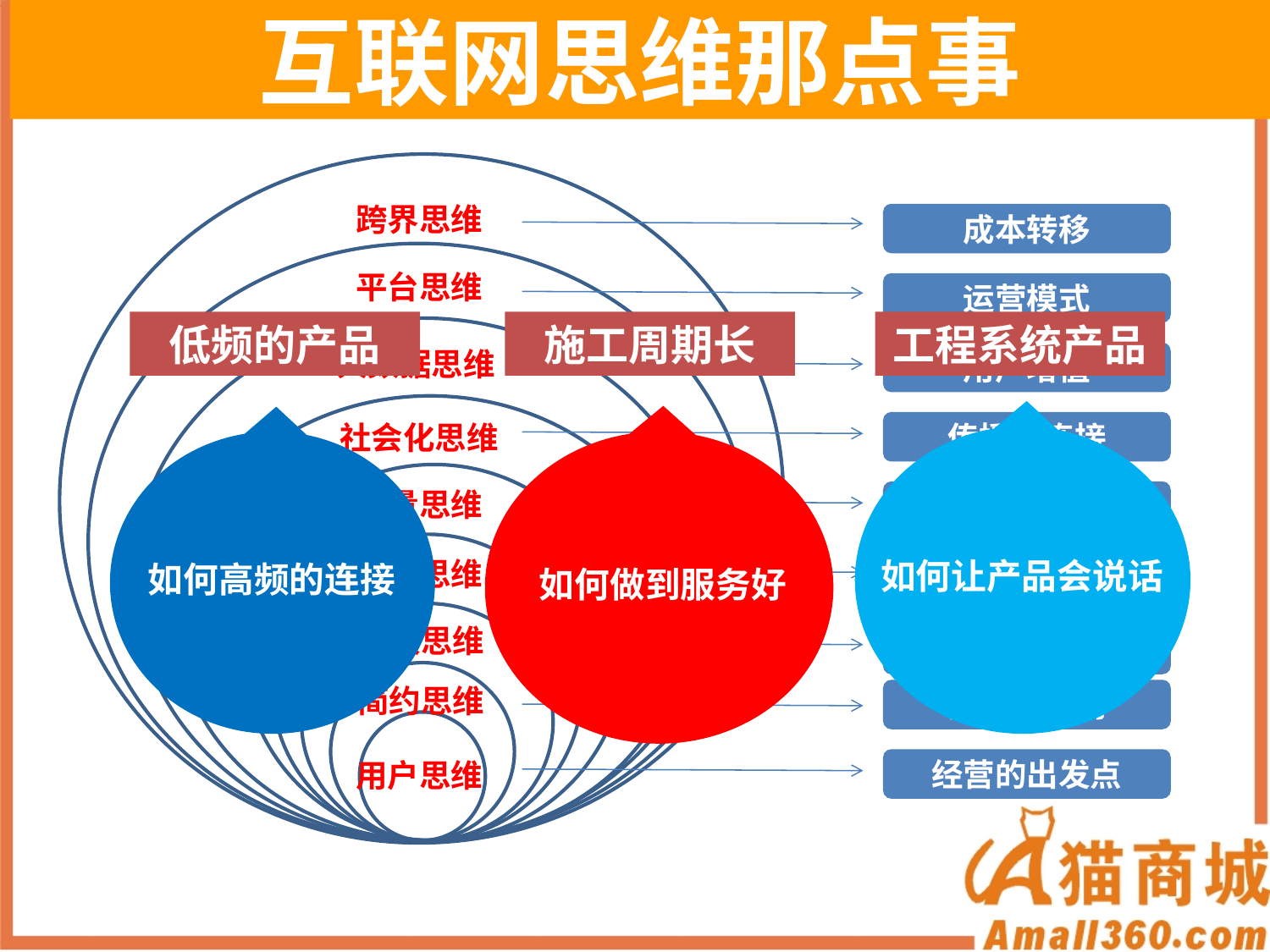

互联网思维那点事

跨界思维
成本转移

平台思维
运营模式
低频的产品
施工周期长
工程系统产品

大数据思维
用户增值

社会化思维
传播与连接

如何让产品会说话

如何高频的连接

如何做到服务好

流量思维
营销模式

迭代思维
业务流程的创新

极致思维
产品服务的体验

简约思维
产品的规划

用户思维
经营的出发点